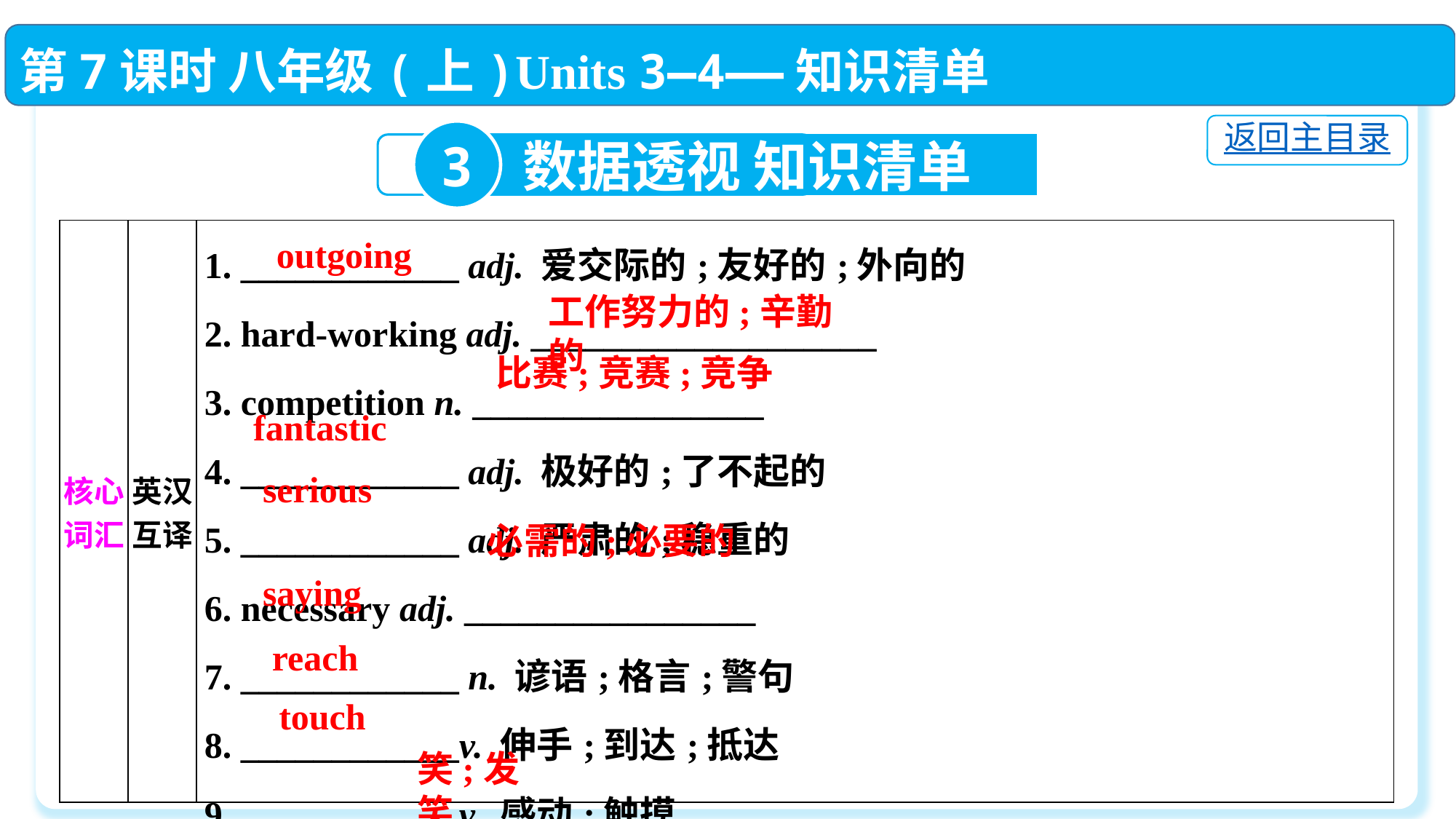

第7课时 八年级(上)Units 3—4——知识清单

返回主目录
3

数据透视 知识清单

| 核心词汇 | 英汉互译 | 1. \_\_\_\_\_\_\_\_\_\_\_\_ adj. 爱交际的;友好的;外向的  2. hard-working adj. \_\_\_\_\_\_\_\_\_\_\_\_\_\_\_\_\_\_\_　　　  3. competition n. \_\_\_\_\_\_\_\_\_\_\_\_\_\_\_\_　　　  4. \_\_\_\_\_\_\_\_\_\_\_\_ adj. 极好的;了不起的  5. \_\_\_\_\_\_\_\_\_\_\_\_ adj. 严肃的;稳重的  6. necessary adj. \_\_\_\_\_\_\_\_\_\_\_\_\_\_\_\_　　　  7. \_\_\_\_\_\_\_\_\_\_\_\_ n. 谚语;格言;警句  8. \_\_\_\_\_\_\_\_\_\_\_\_v. 伸手;到达;抵达  9. \_\_\_\_\_\_\_\_\_\_\_\_v. 感动;触摸  10. laugh v. \_\_\_\_\_\_\_\_\_\_\_\_ |
| --- | --- | --- |
outgoing
工作努力的;辛勤的
比赛;竞赛;竞争
fantastic
serious
必需的;必要的
saying
reach
touch
笑;发笑